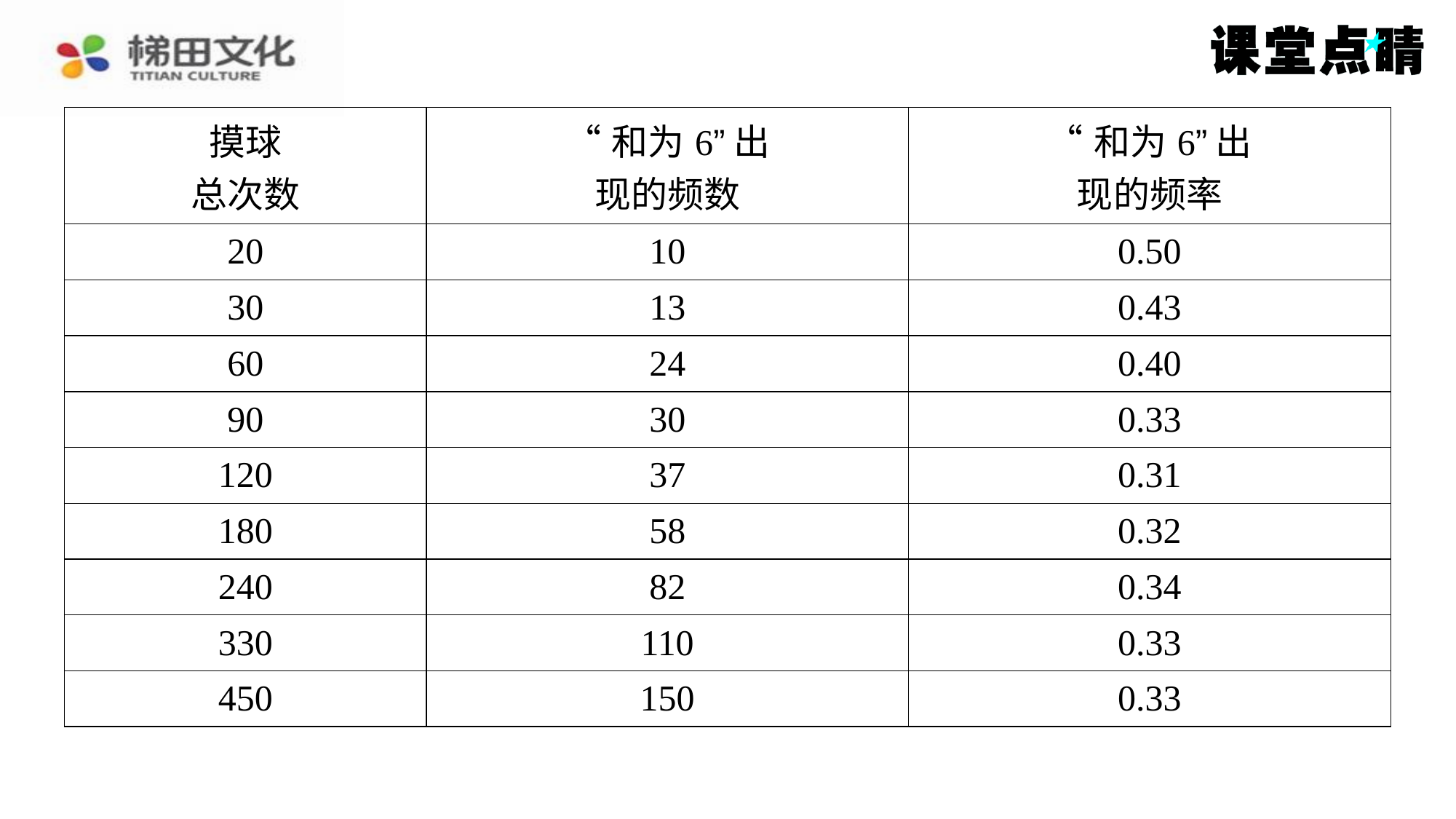

| 摸球 总次数 | “和为6”出 现的频数 | “和为6”出 现的频率 |
| --- | --- | --- |
| 20 | 10 | 0.50 |
| 30 | 13 | 0.43 |
| 60 | 24 | 0.40 |
| 90 | 30 | 0.33 |
| 120 | 37 | 0.31 |
| 180 | 58 | 0.32 |
| 240 | 82 | 0.34 |
| 330 | 110 | 0.33 |
| 450 | 150 | 0.33 |